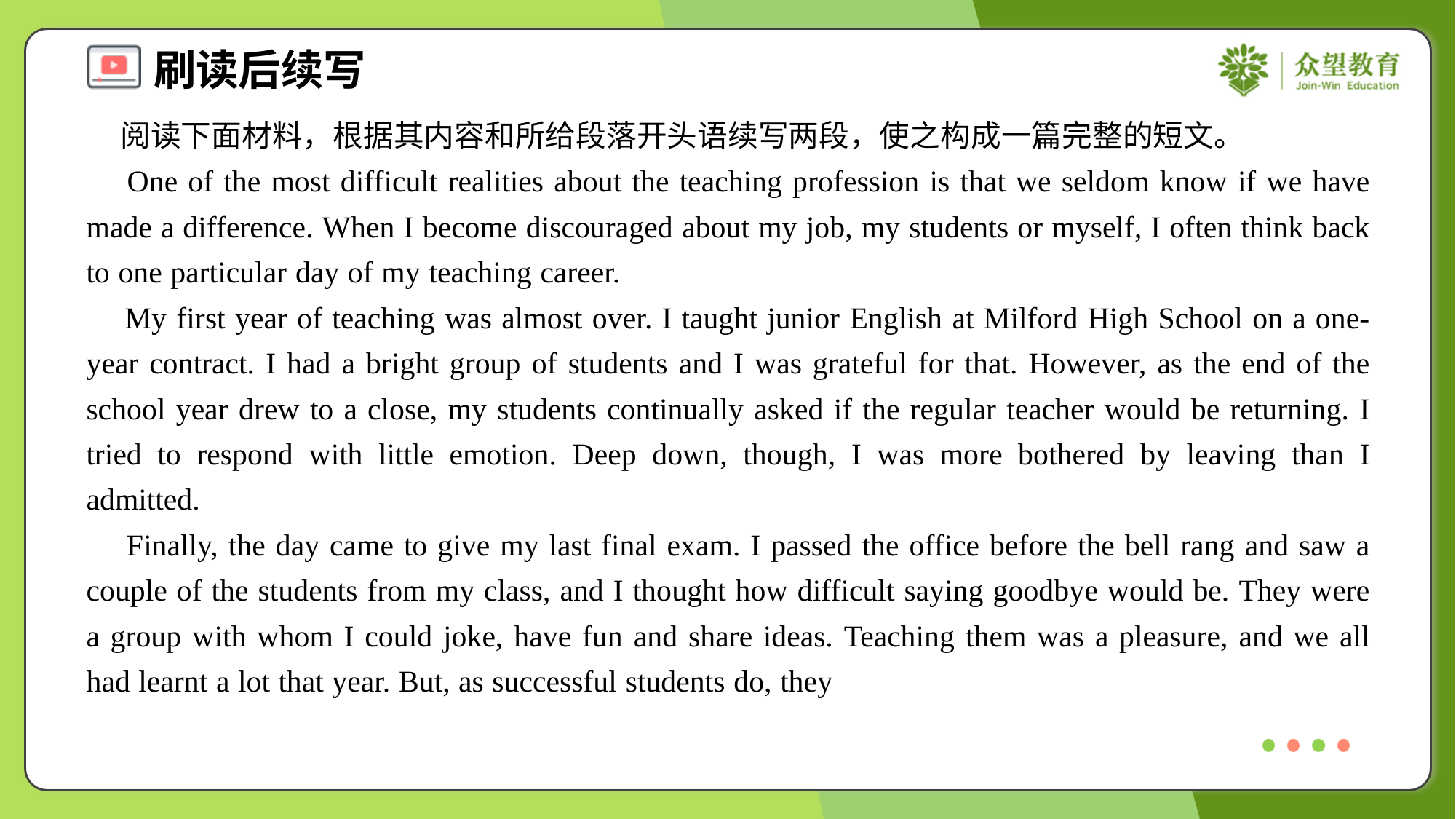

阅读下面材料，根据其内容和所给段落开头语续写两段，使之构成一篇完整的短文。
    One of the most difficult realities about the teaching profession is that we seldom know if we have made a difference. When I become discouraged about my job, my students or myself, I often think back to one particular day of my teaching career.
    My first year of teaching was almost over. I taught junior English at Milford High School on a one-year contract. I had a bright group of students and I was grateful for that. However, as the end of the school year drew to a close, my students continually asked if the regular teacher would be returning. I tried to respond with little emotion. Deep down, though, I was more bothered by leaving than I admitted.
    Finally, the day came to give my last final exam. I passed the office before the bell rang and saw a couple of the students from my class, and I thought how difficult saying goodbye would be. They were a group with whom I could joke, have fun and share ideas. Teaching them was a pleasure, and we all had learnt a lot that year. But, as successful students do, they